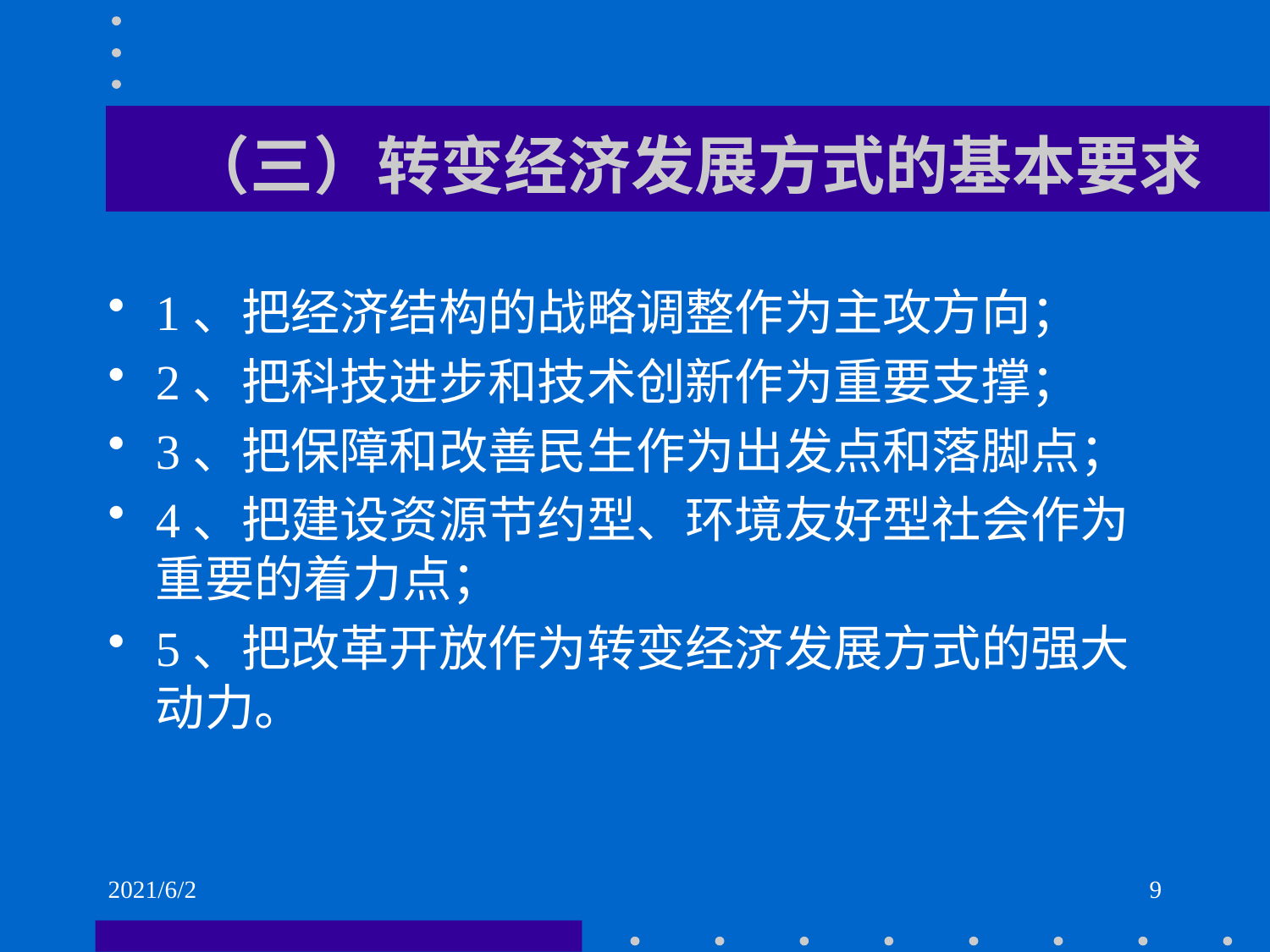

# （三）转变经济发展方式的基本要求
1、把经济结构的战略调整作为主攻方向；
2、把科技进步和技术创新作为重要支撑；
3、把保障和改善民生作为出发点和落脚点；
4、把建设资源节约型、环境友好型社会作为重要的着力点；
5、把改革开放作为转变经济发展方式的强大动力。
2021/6/2
9